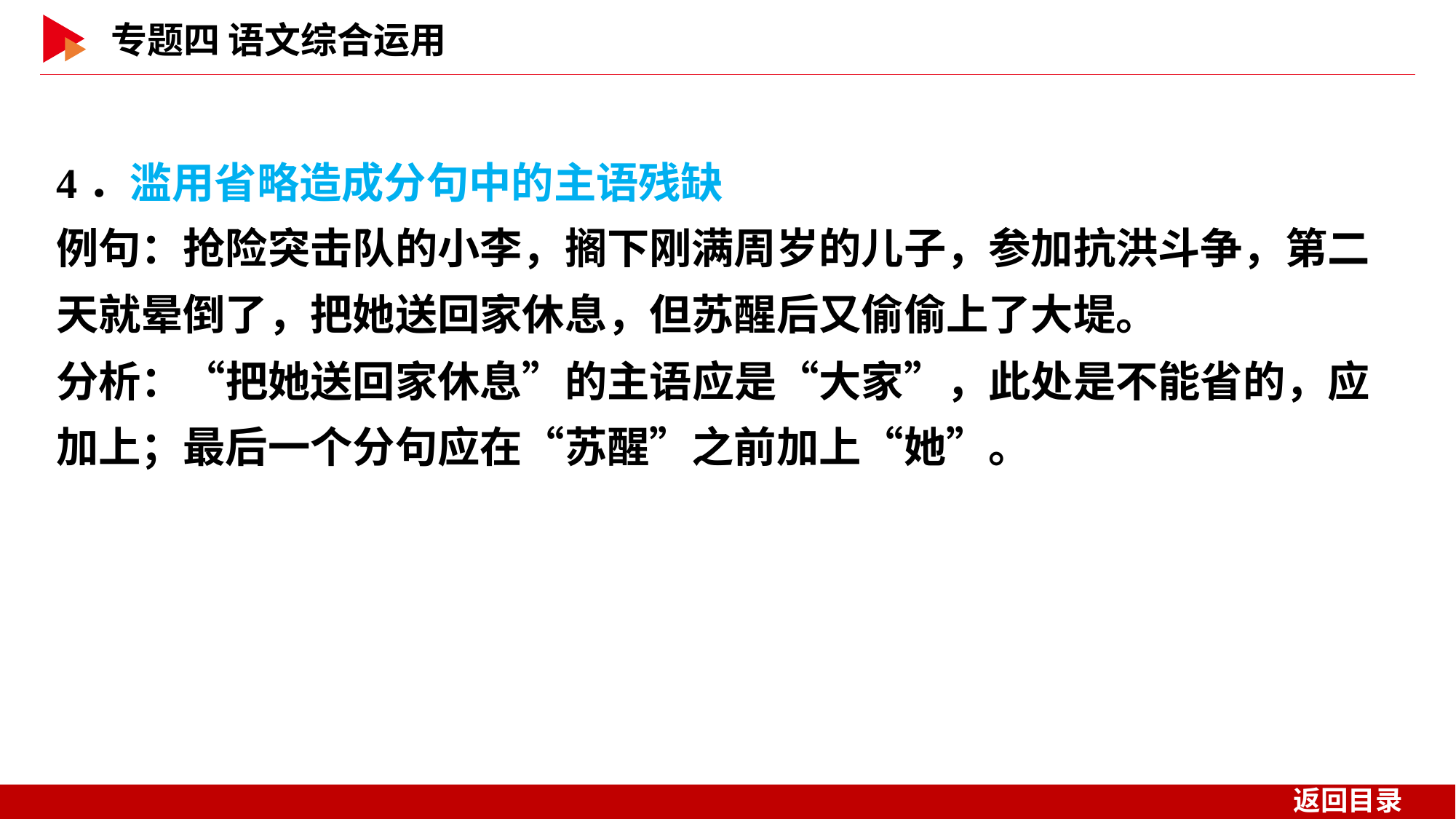

4．滥用省略造成分句中的主语残缺
例句：抢险突击队的小李，搁下刚满周岁的儿子，参加抗洪斗争，第二天就晕倒了，把她送回家休息，但苏醒后又偷偷上了大堤。
分析：“把她送回家休息”的主语应是“大家”，此处是不能省的，应加上；最后一个分句应在“苏醒”之前加上“她”。